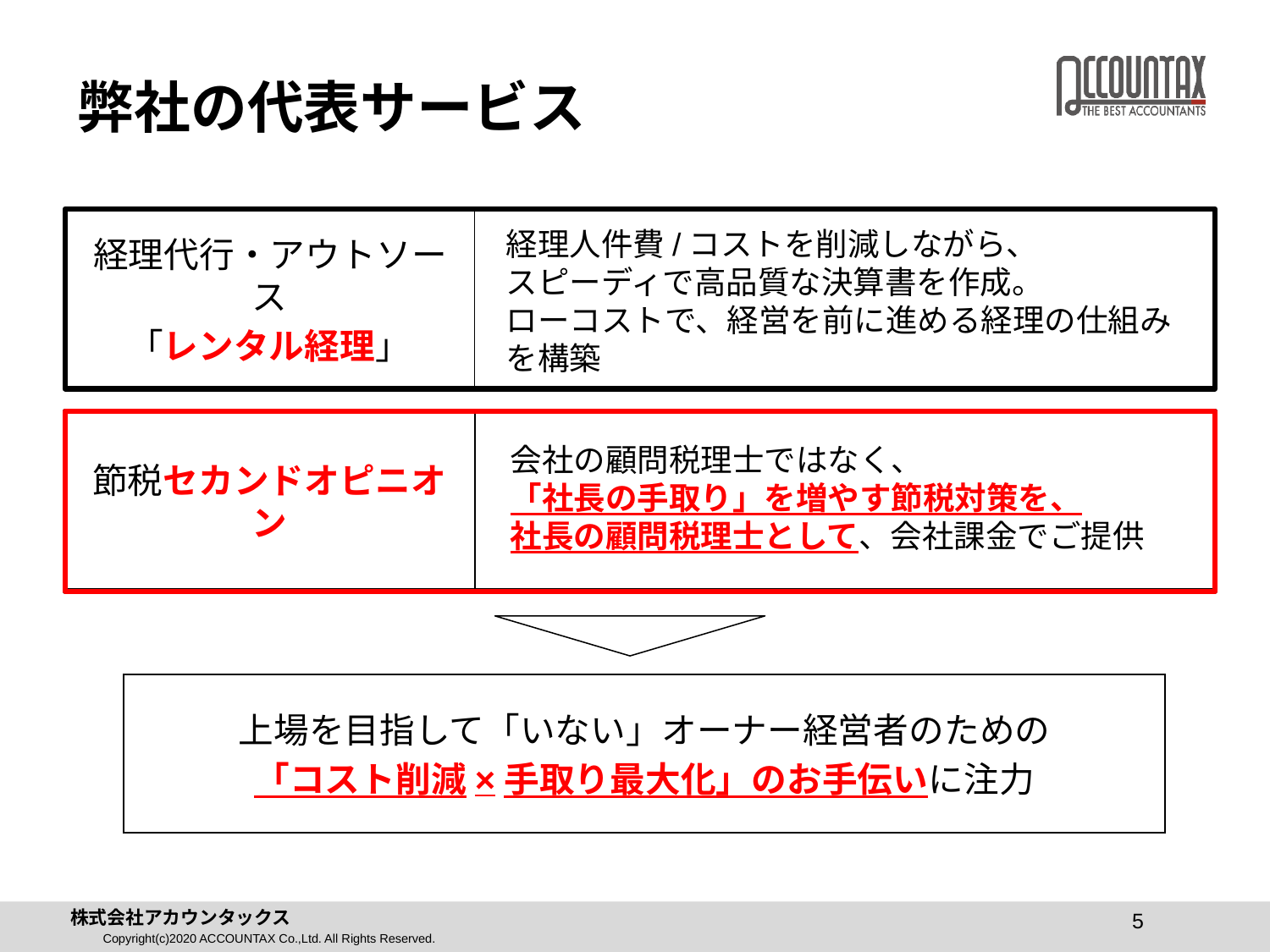

# 弊社の代表サービス

経理代行・アウトソース
「レンタル経理」
経理人件費/コストを削減しながら、
スピーディで高品質な決算書を作成。
ローコストで、経営を前に進める経理の仕組みを構築
節税セカンドオピニオン

会社の顧問税理士ではなく、
「社長の手取り」を増やす節税対策を、
社長の顧問税理士として、会社課金でご提供

上場を目指して「いない」オーナー経営者のための
「コスト削減×手取り最大化」のお手伝いに注力
5